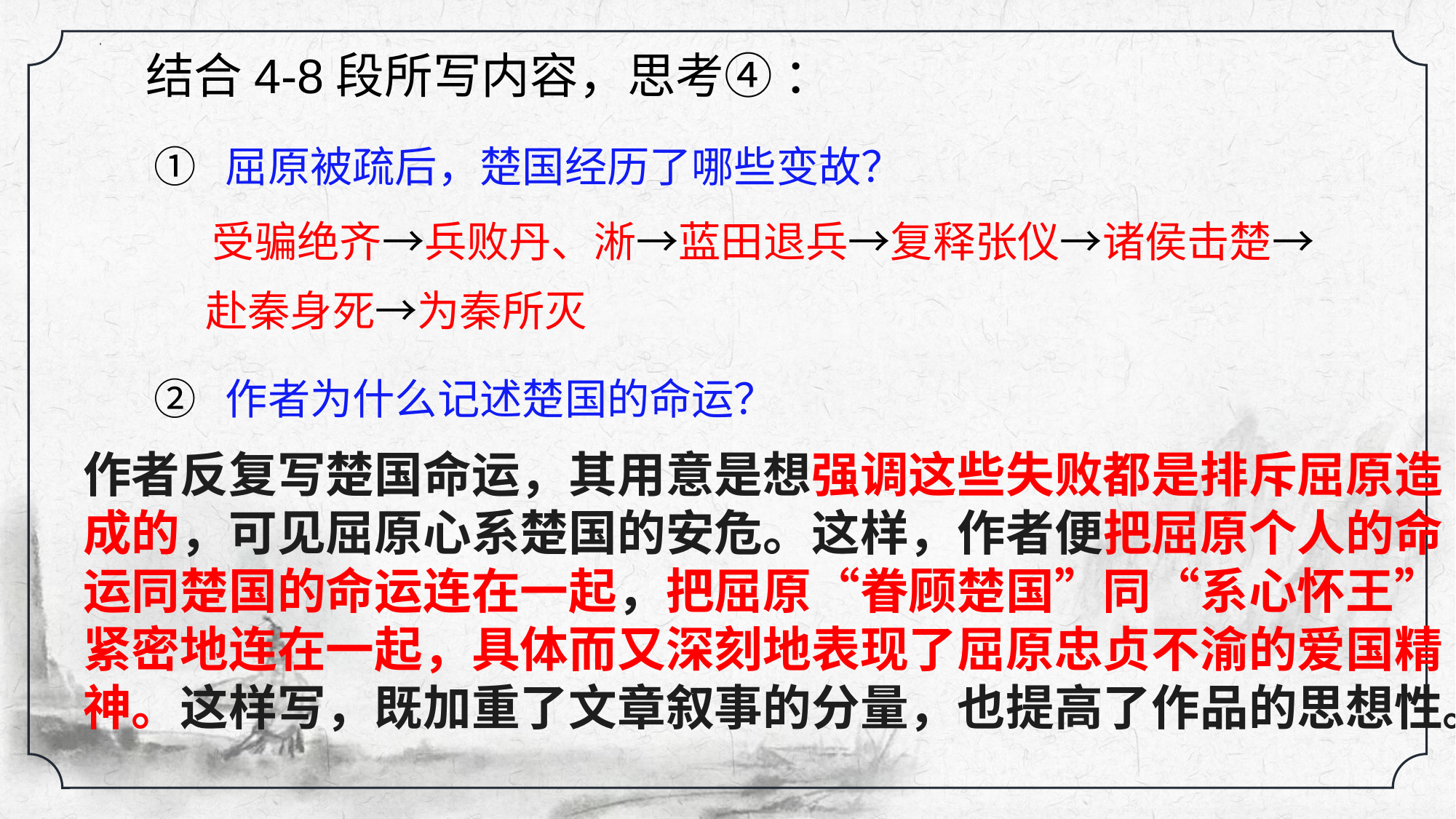

结合4-8段所写内容，思考④ ：
①  屈原被疏后，楚国经历了哪些变故？
      受骗绝齐→兵败丹、淅→蓝田退兵→复释张仪→诸侯击楚→
赴秦身死→为秦所灭
②  作者为什么记述楚国的命运？
作者反复写楚国命运，其用意是想强调这些失败都是排斥屈原造成的，可见屈原心系楚国的安危。这样，作者便把屈原个人的命运同楚国的命运连在一起，把屈原“眷顾楚国”同“系心怀王”紧密地连在一起，具体而又深刻地表现了屈原忠贞不渝的爱国精神。这样写，既加重了文章叙事的分量，也提高了作品的思想性。